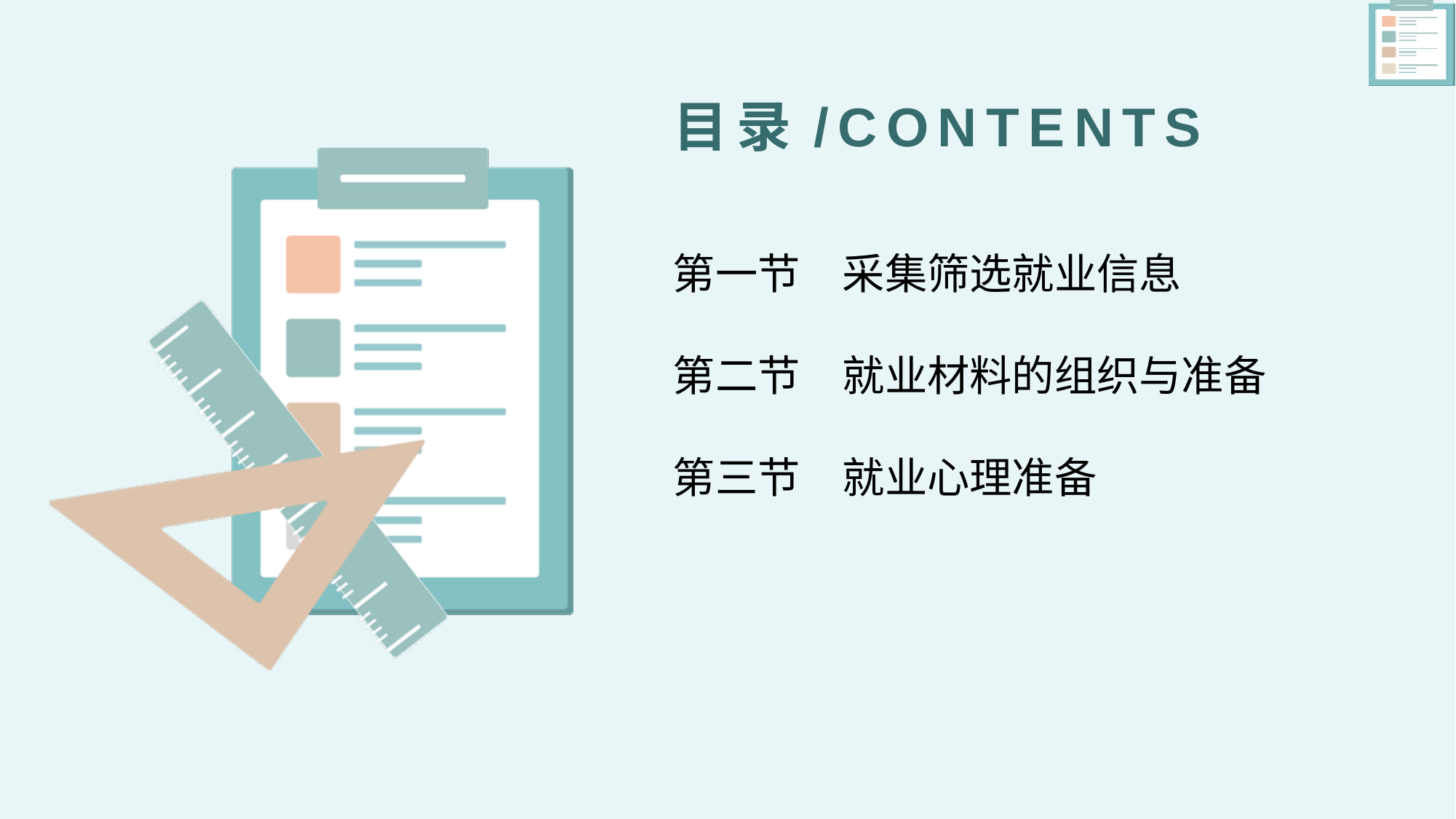

目录/CONTENTS
第一节　采集筛选就业信息
第二节　就业材料的组织与准备
第三节　就业心理准备